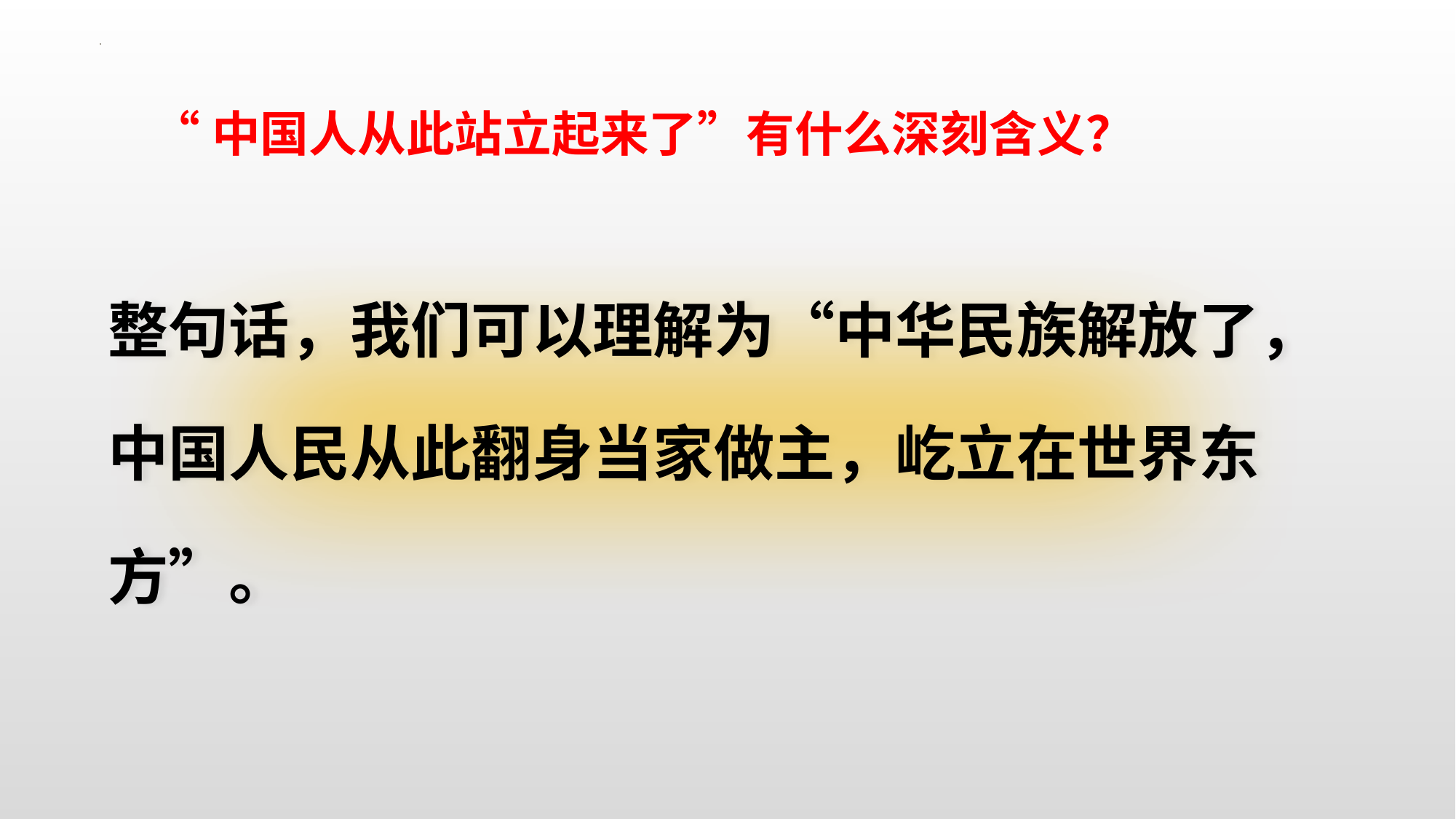

“中国人从此站立起来了”有什么深刻含义？
整句话，我们可以理解为“中华民族解放了，中国人民从此翻身当家做主，屹立在世界东方”。